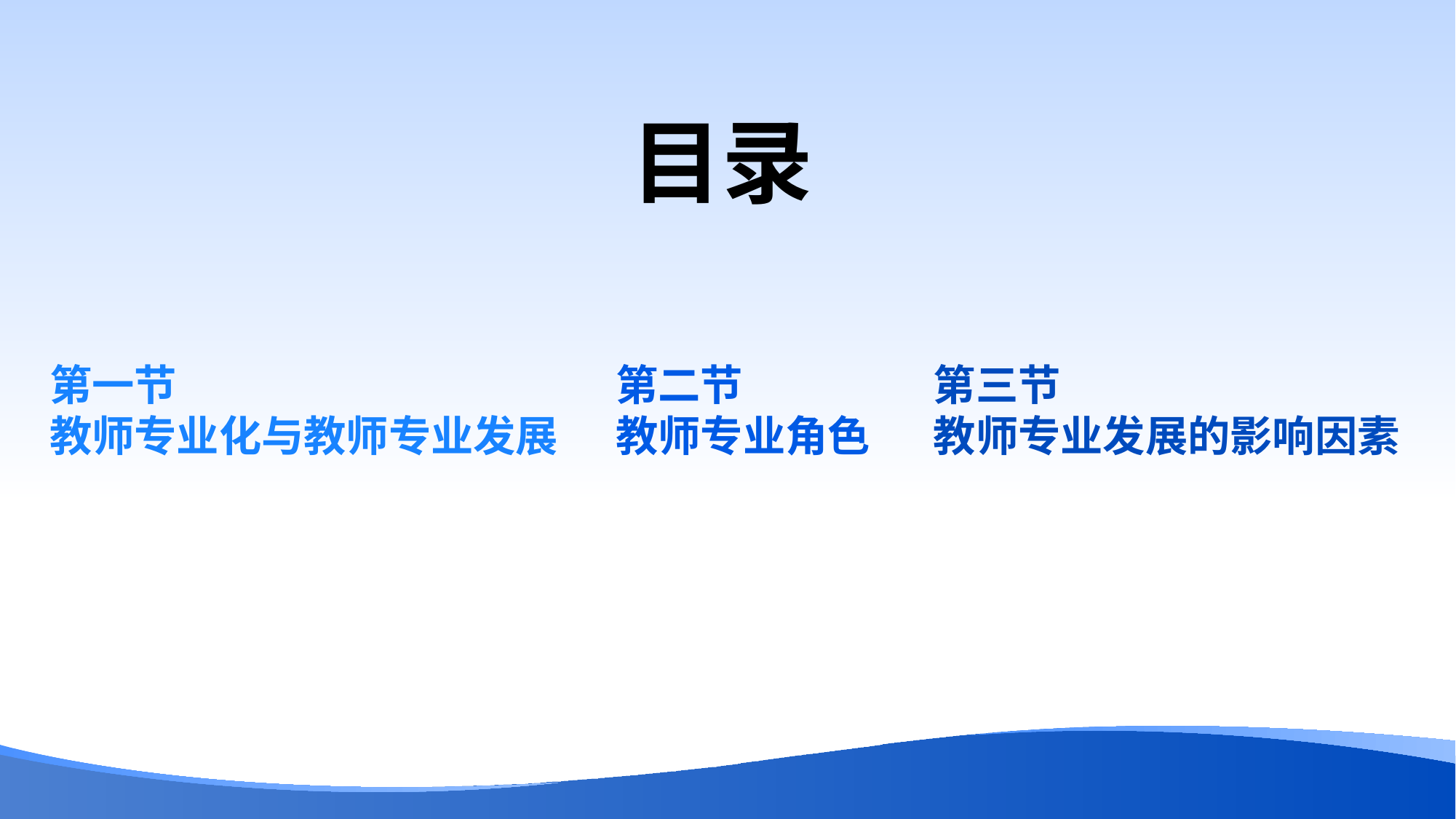

目录
第一节
教师专业化与教师专业发展
第二节
教师专业角色
第三节
教师专业发展的影响因素